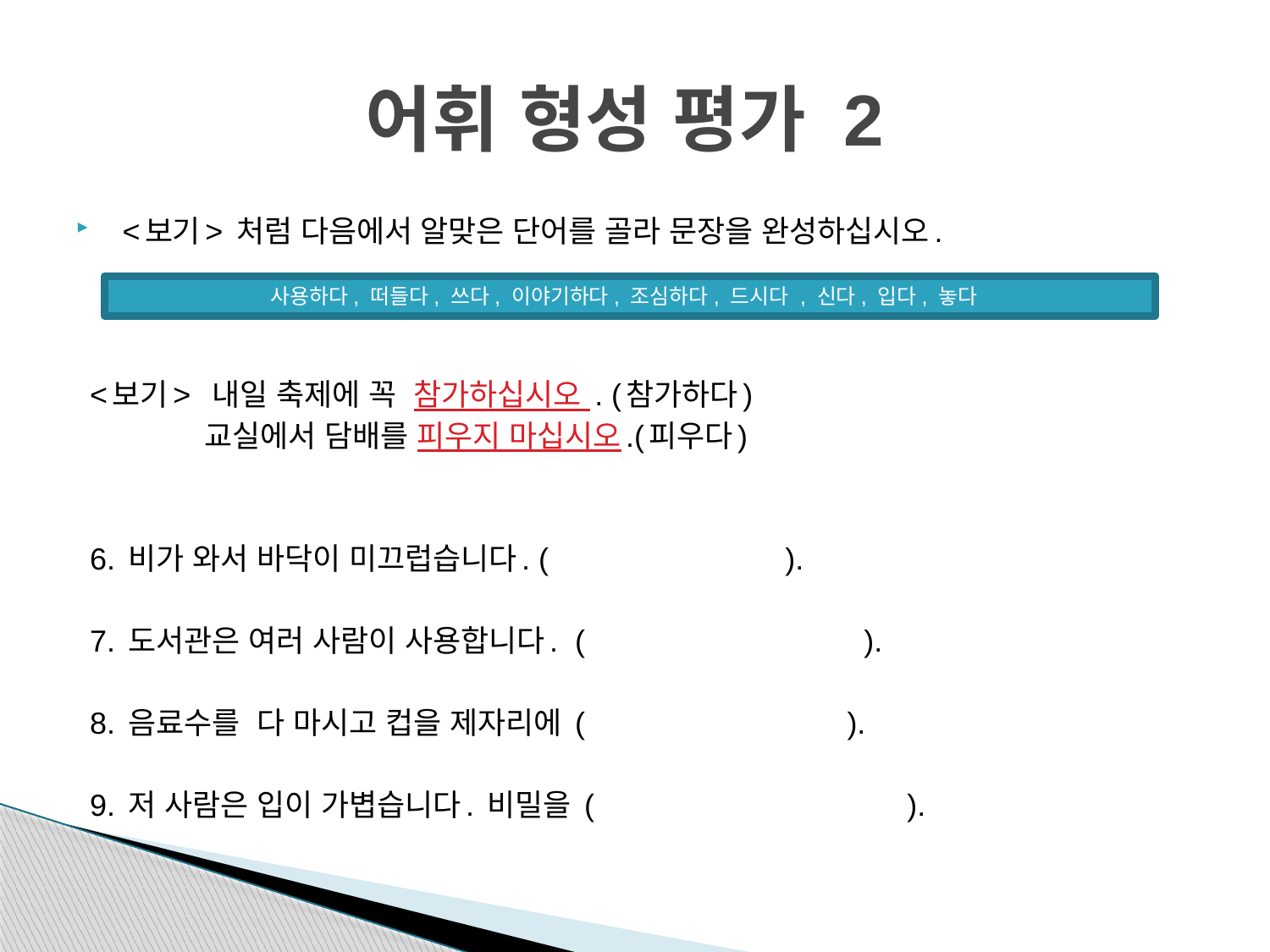

# 어휘 형성 평가 2
<보기> 처럼 다음에서 알맞은 단어를 골라 문장을 완성하십시오.

<보기>  내일 축제에 꼭  참가하십시오 . (참가하다)
             교실에서 담배를 피우지 마십시오.(피우다)

6. 비가 와서 바닥이 미끄럽습니다. (                            ).

7. 도서관은 여러 사람이 사용합니다.  (                                 ).

8. 음료수를  다 마시고 컵을 제자리에 (                               ).

9. 저 사람은 입이 가볍습니다. 비밀을 (                                     ).
사용하다, 떠들다, 쓰다, 이야기하다, 조심하다, 드시다 , 신다, 입다, 놓다